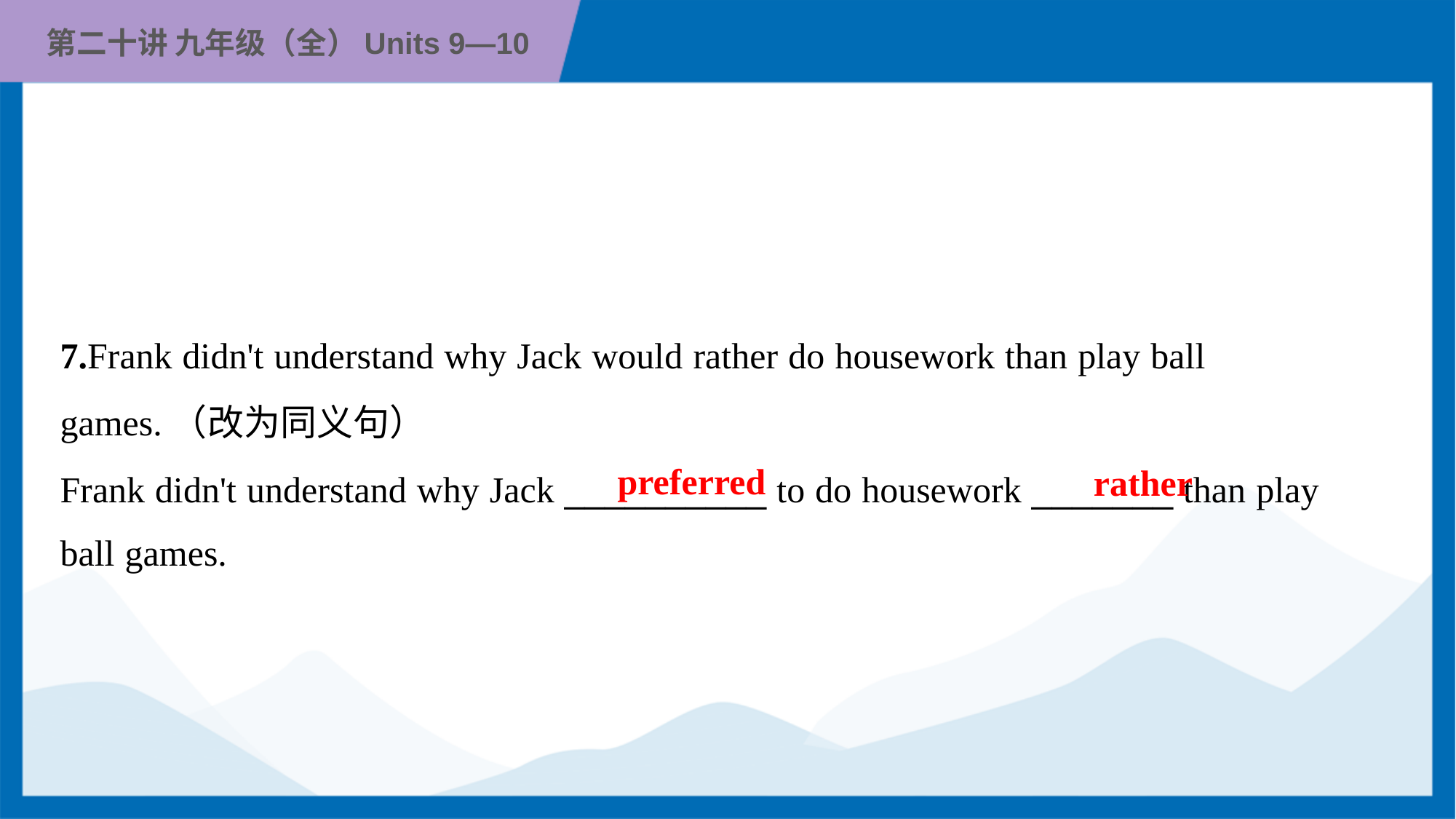

7.Frank didn't understand why Jack would rather do housework than play ball
games.（改为同义句）
Frank didn't understand why Jack __________ to do housework _______ than play
ball games.
preferred
rather